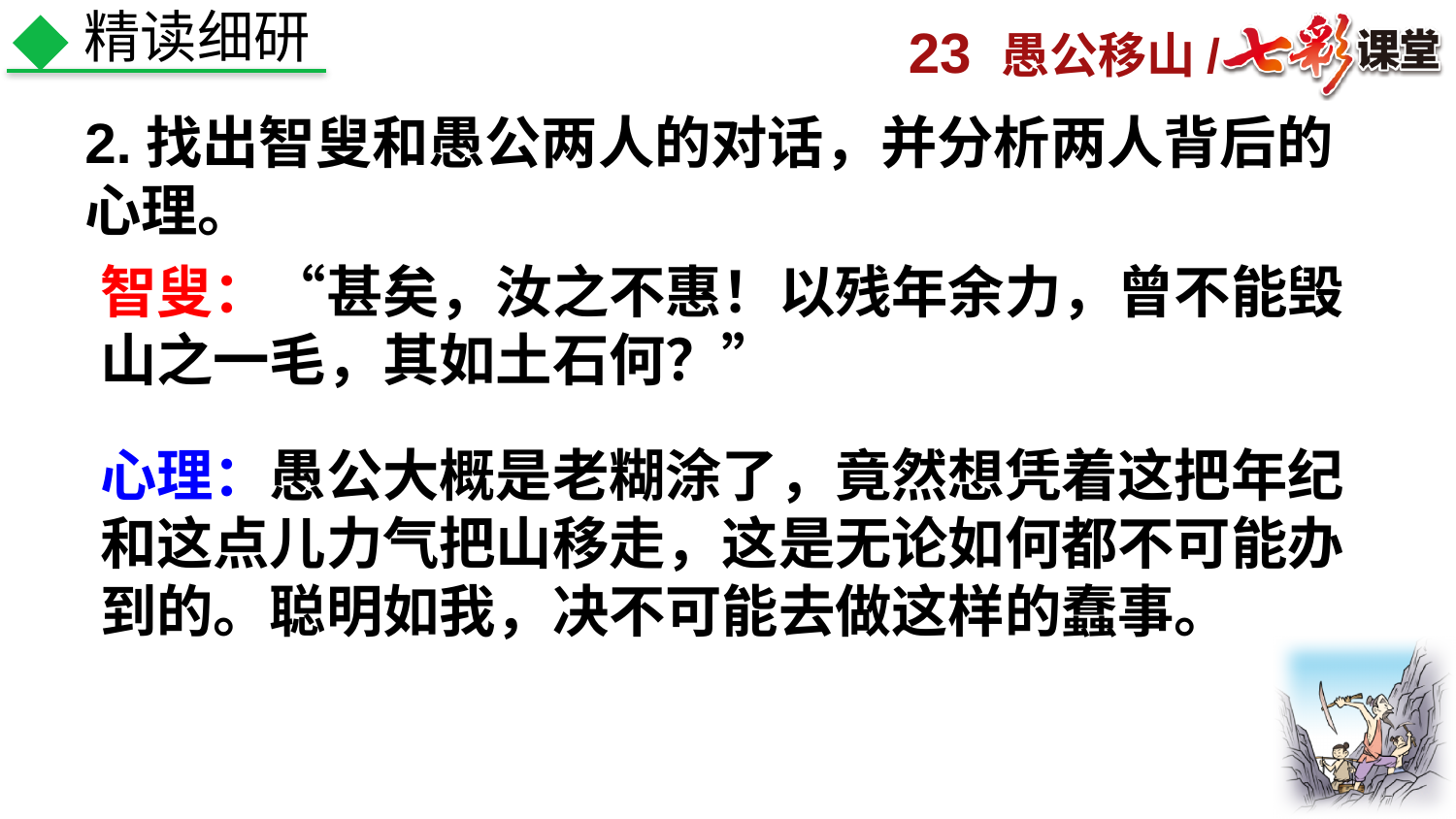

精读细研

2.找出智叟和愚公两人的对话，并分析两人背后的心理。
智叟：“甚矣，汝之不惠！以残年余力，曾不能毁山之一毛，其如土石何？”
心理：愚公大概是老糊涂了，竟然想凭着这把年纪和这点儿力气把山移走，这是无论如何都不可能办到的。聪明如我，决不可能去做这样的蠢事。